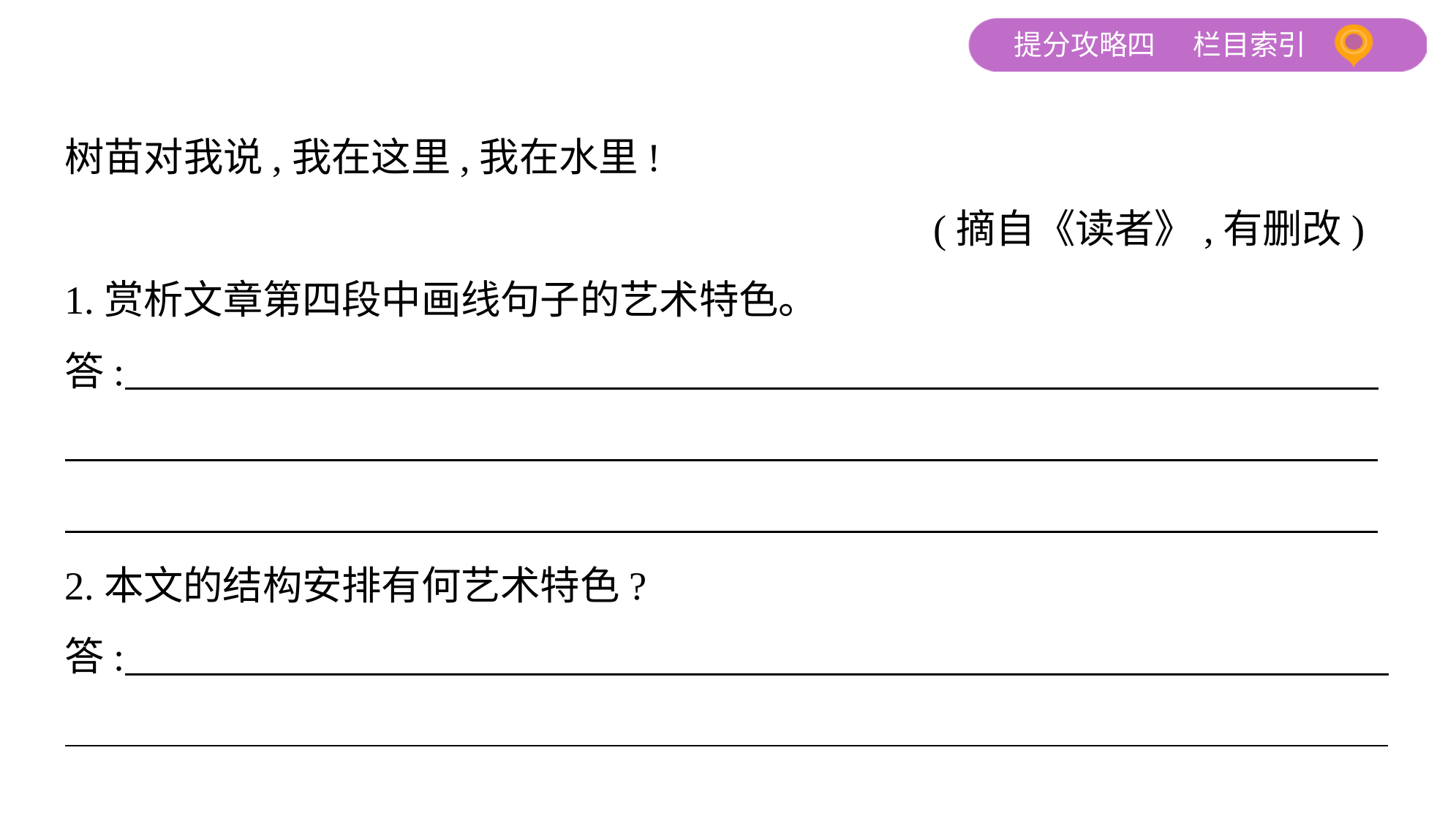

树苗对我说,我在这里,我在水里!
                                                                                        (摘自《读者》,有删改)
1.赏析文章第四段中画线句子的艺术特色。
答:

2.本文的结构安排有何艺术特色?
答: